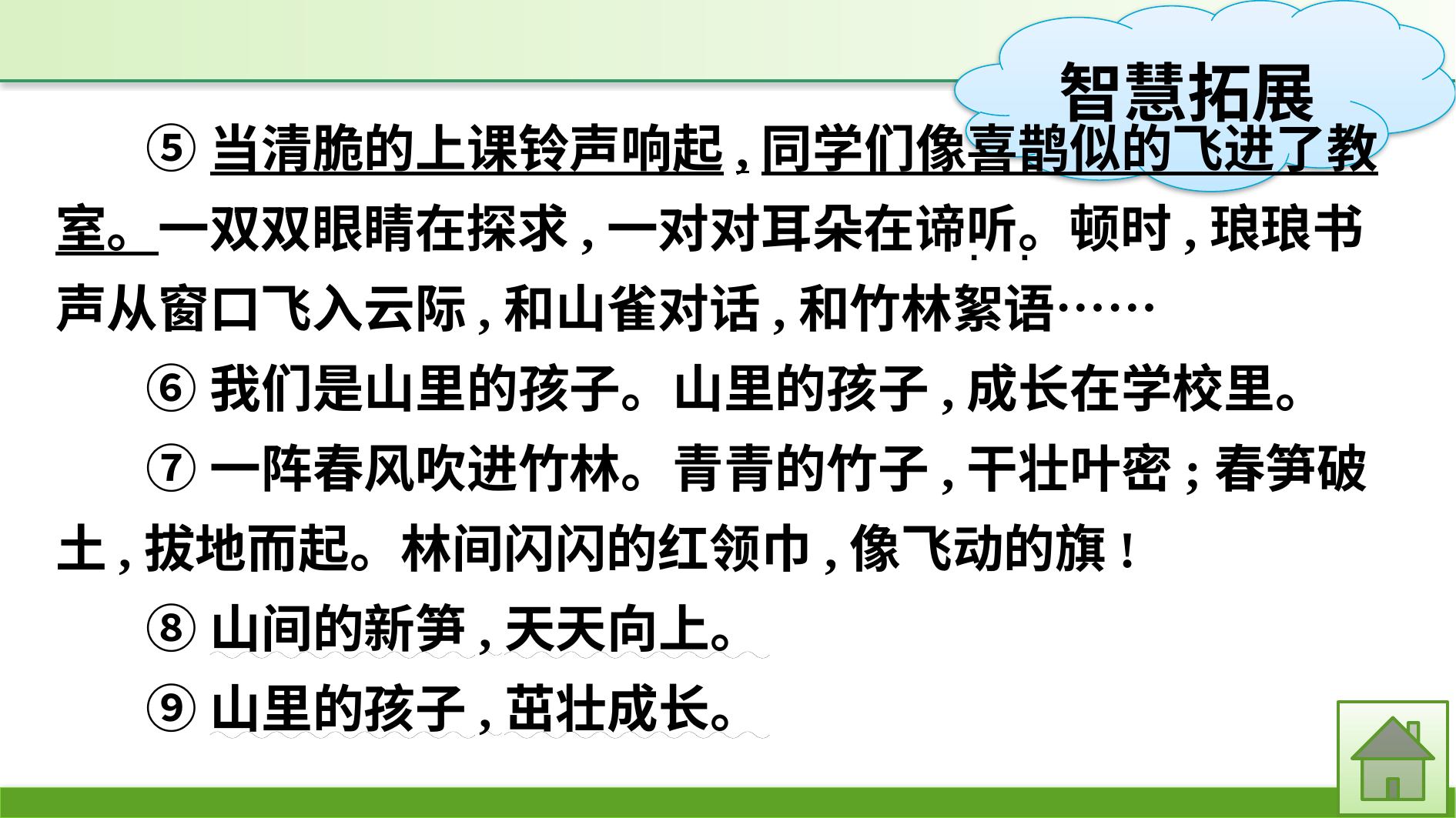

⑤当清脆的上课铃声响起,同学们像喜鹊似的飞进了教室。一双双眼睛在探求,一对对耳朵在谛听。顿时,琅琅书声从窗口飞入云际,和山雀对话,和竹林絮语……
⑥我们是山里的孩子。山里的孩子,成长在学校里。
⑦一阵春风吹进竹林。青青的竹子,干壮叶密;春笋破土,拔地而起。林间闪闪的红领巾,像飞动的旗!
⑧山间的新笋,天天向上。
⑨山里的孩子,茁壮成长。
·
·